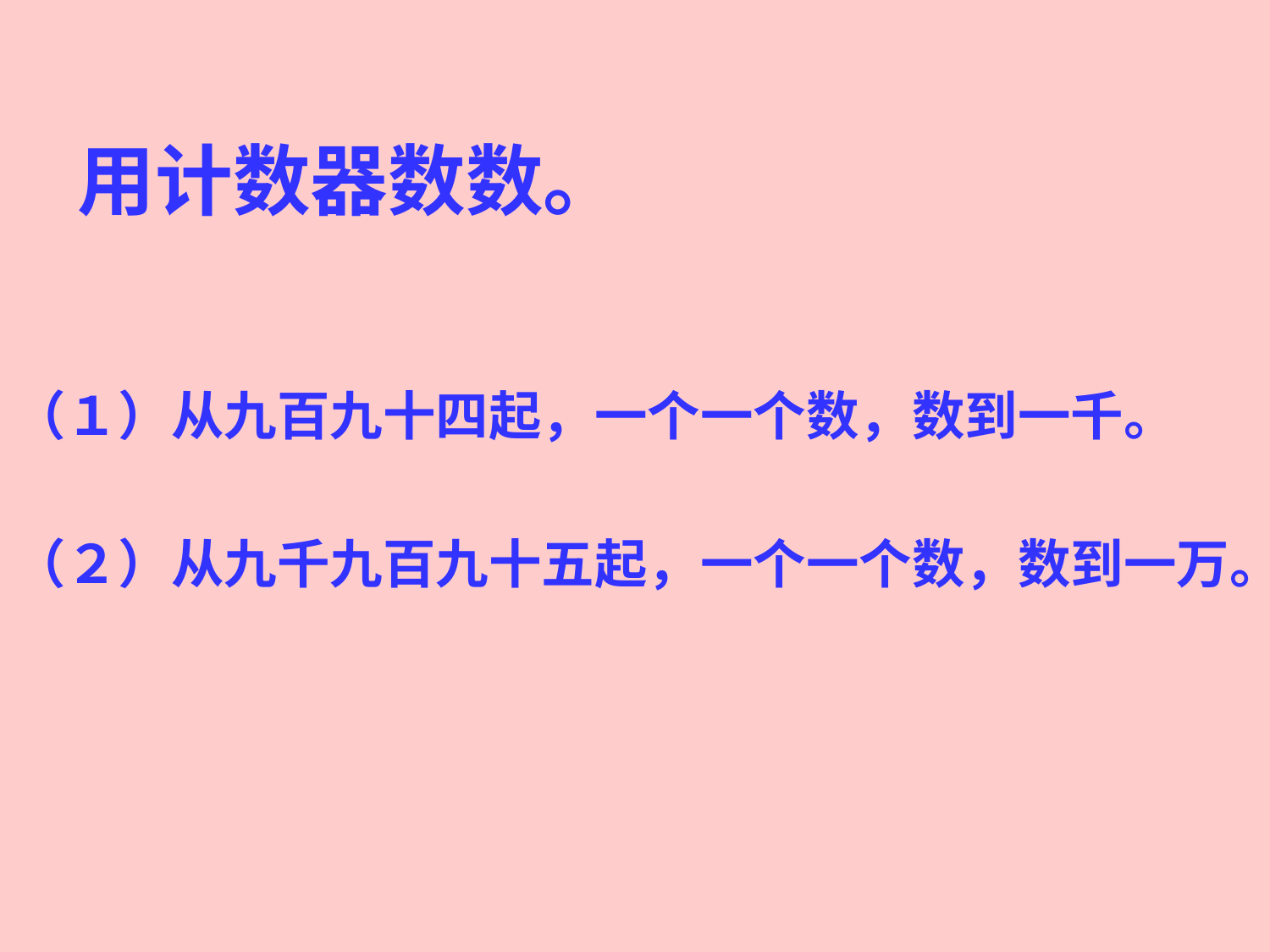

# 用计数器数数。
（１）从九百九十四起，一个一个数，数到一千。

（２）从九千九百九十五起，一个一个数，数到一万。